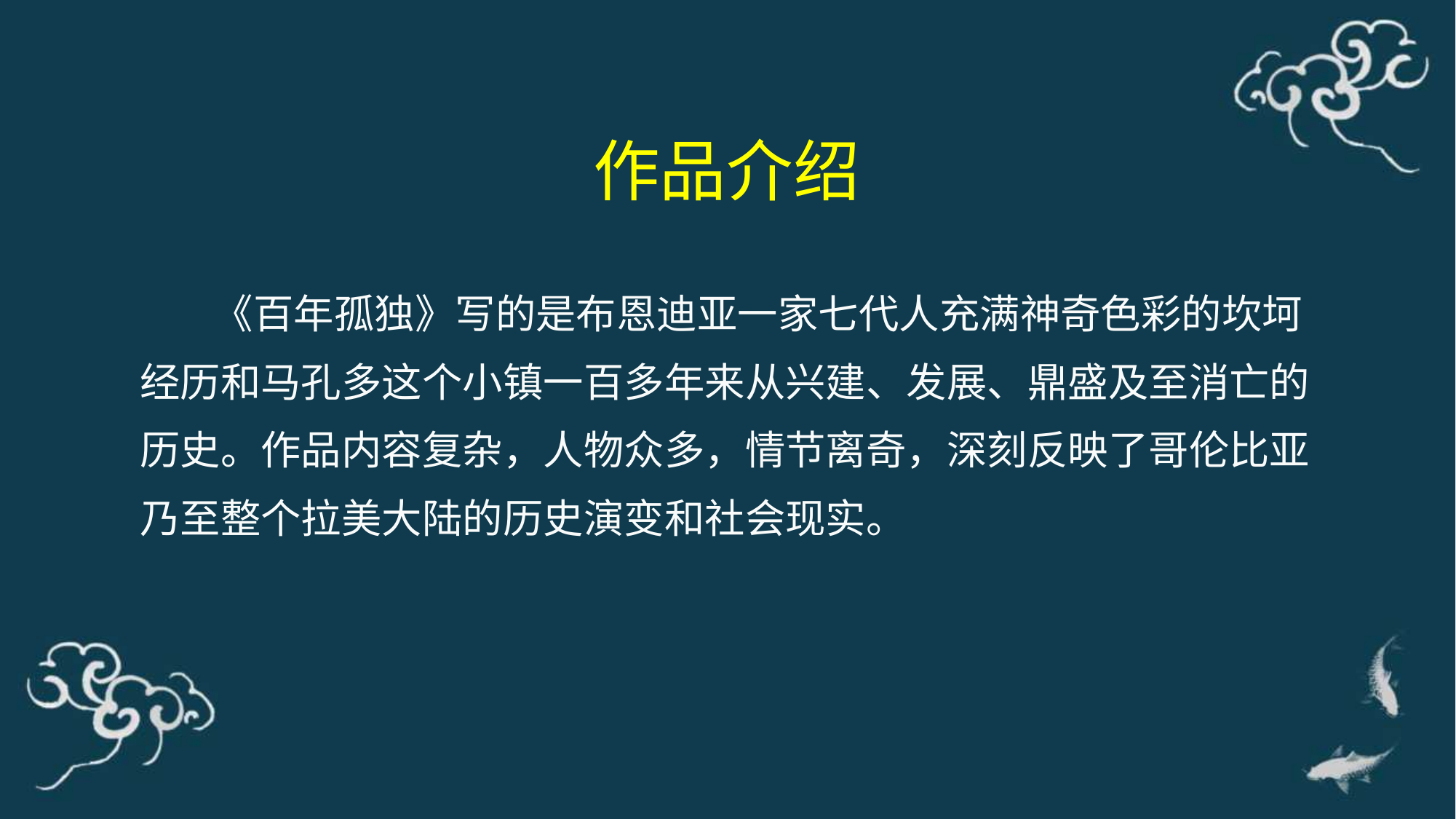

作品介绍
       《百年孤独》写的是布恩迪亚一家七代人充满神奇色彩的坎坷经历和马孔多这个小镇一百多年来从兴建、发展、鼎盛及至消亡的历史。作品内容复杂，人物众多，情节离奇，深刻反映了哥伦比亚乃至整个拉美大陆的历史演变和社会现实。